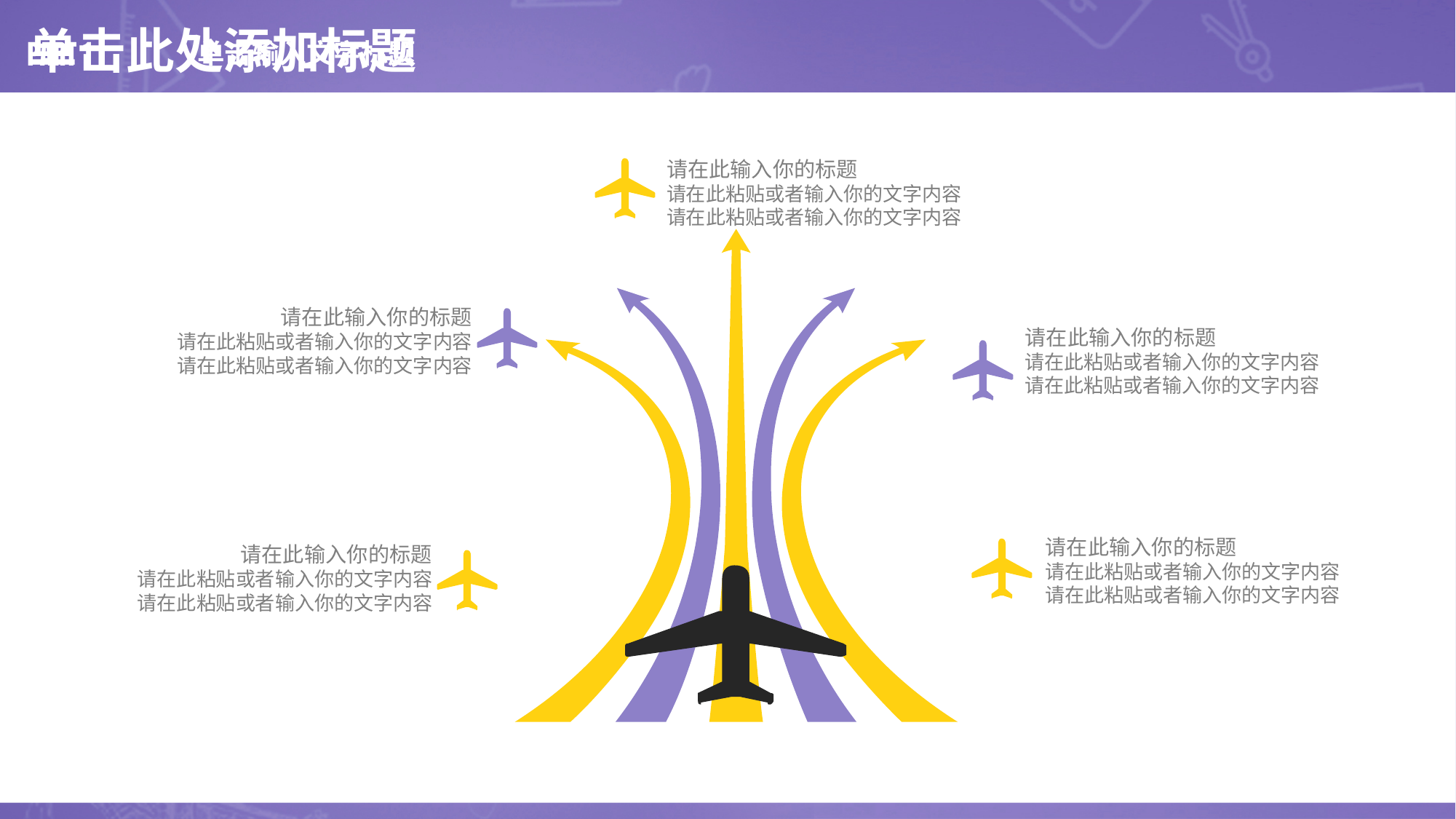

# 单击此处添加标题
单击输入文字标题
PART 1
请在此输入你的标题
请在此粘贴或者输入你的文字内容
请在此粘贴或者输入你的文字内容

请在此输入你的标题
请在此粘贴或者输入你的文字内容
请在此粘贴或者输入你的文字内容

请在此输入你的标题
请在此粘贴或者输入你的文字内容
请在此粘贴或者输入你的文字内容

请在此输入你的标题
请在此粘贴或者输入你的文字内容
请在此粘贴或者输入你的文字内容

请在此输入你的标题
请在此粘贴或者输入你的文字内容
请在此粘贴或者输入你的文字内容